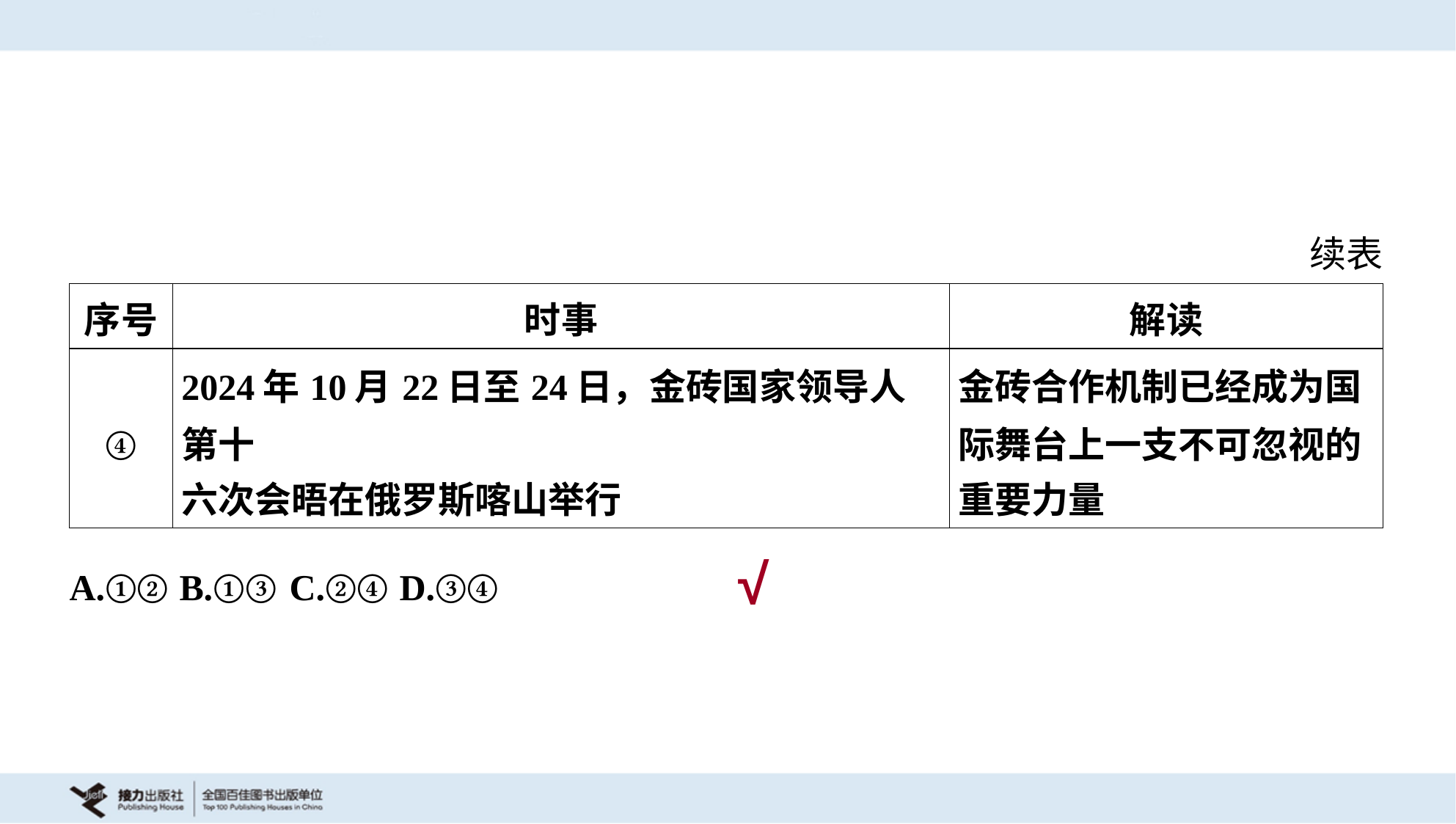

续表
| 序号 | 时事 | 解读 |
| --- | --- | --- |
| ④ | 2024年10月22日至24日，金砖国家领导人第十 六次会晤在俄罗斯喀山举行 | 金砖合作机制已经成为国 际舞台上一支不可忽视的 重要力量 |
A.①②	B.①③	C.②④	D.③④
√